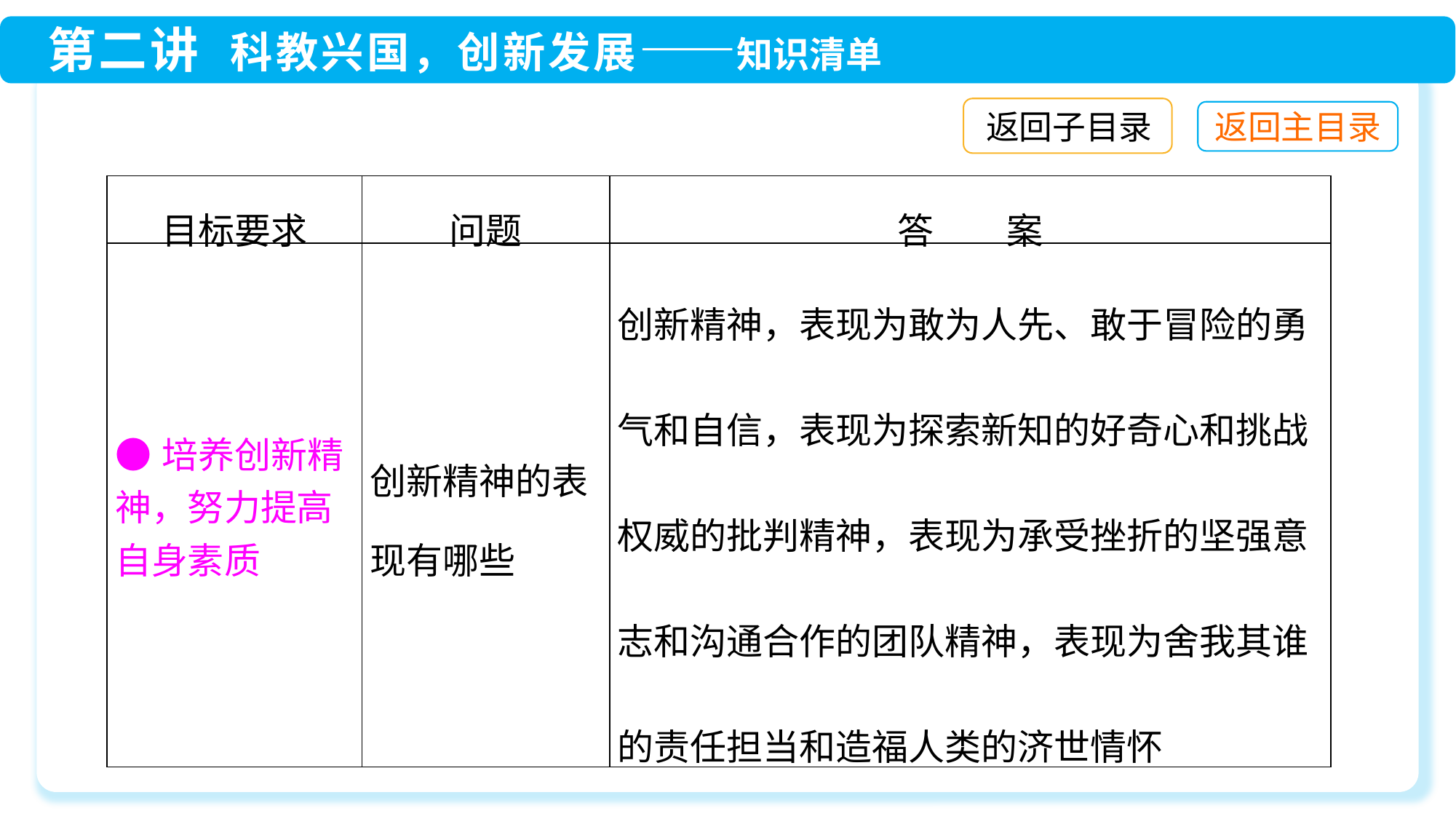

返回子目录
| 目标要求 | 问题 | 答　　案 |
| --- | --- | --- |
| ●培养创新精神，努力提高自身素质 | 创新精神的表现有哪些 | 创新精神，表现为敢为人先、敢于冒险的勇气和自信，表现为探索新知的好奇心和挑战权威的批判精神，表现为承受挫折的坚强意志和沟通合作的团队精神，表现为舍我其谁的责任担当和造福人类的济世情怀 |